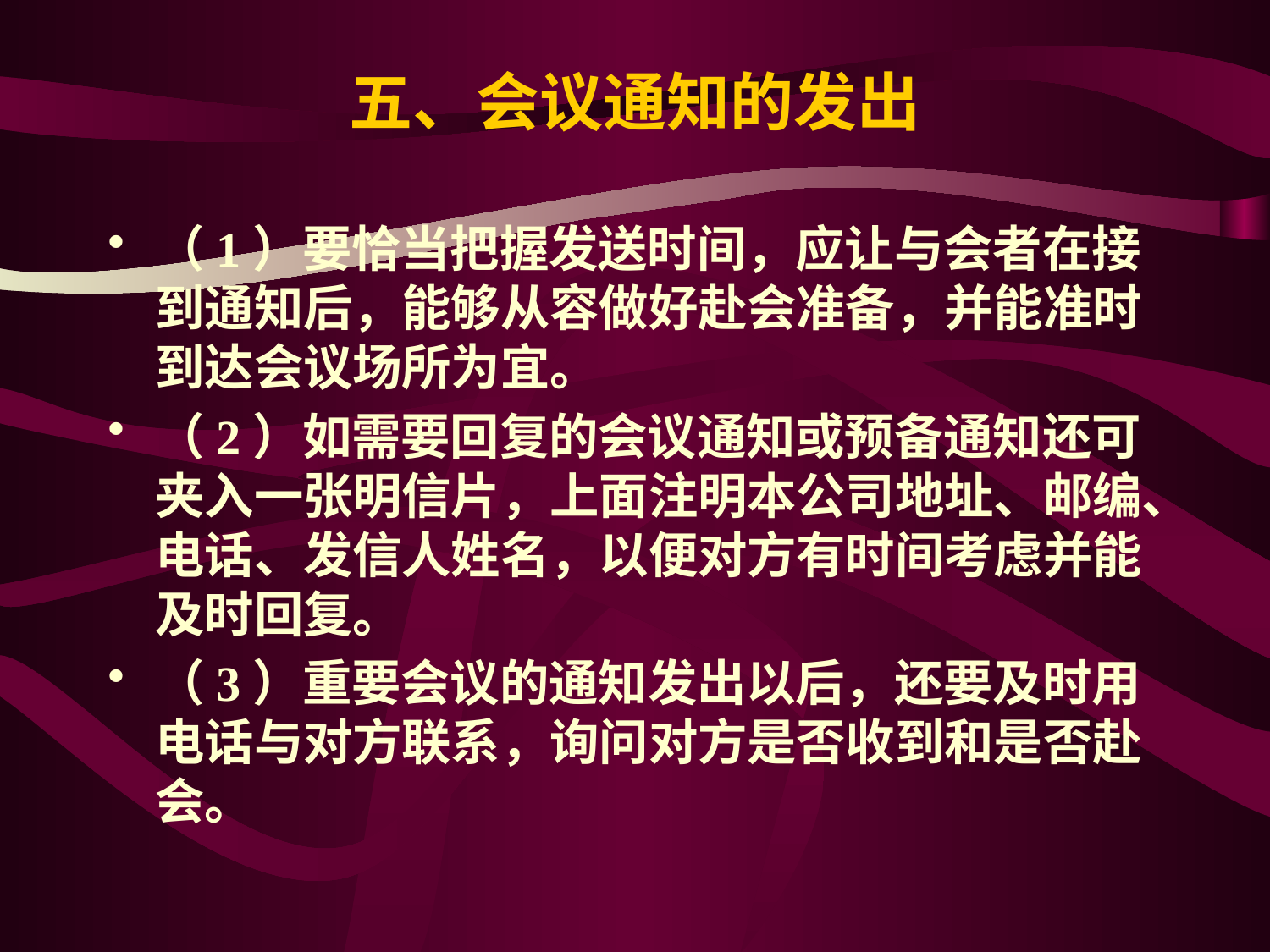

# 五、会议通知的发出
（1）要恰当把握发送时间，应让与会者在接到通知后，能够从容做好赴会准备，并能准时到达会议场所为宜。
（2）如需要回复的会议通知或预备通知还可夹入一张明信片，上面注明本公司地址、邮编、电话、发信人姓名，以便对方有时间考虑并能及时回复。
（3）重要会议的通知发出以后，还要及时用电话与对方联系，询问对方是否收到和是否赴会。